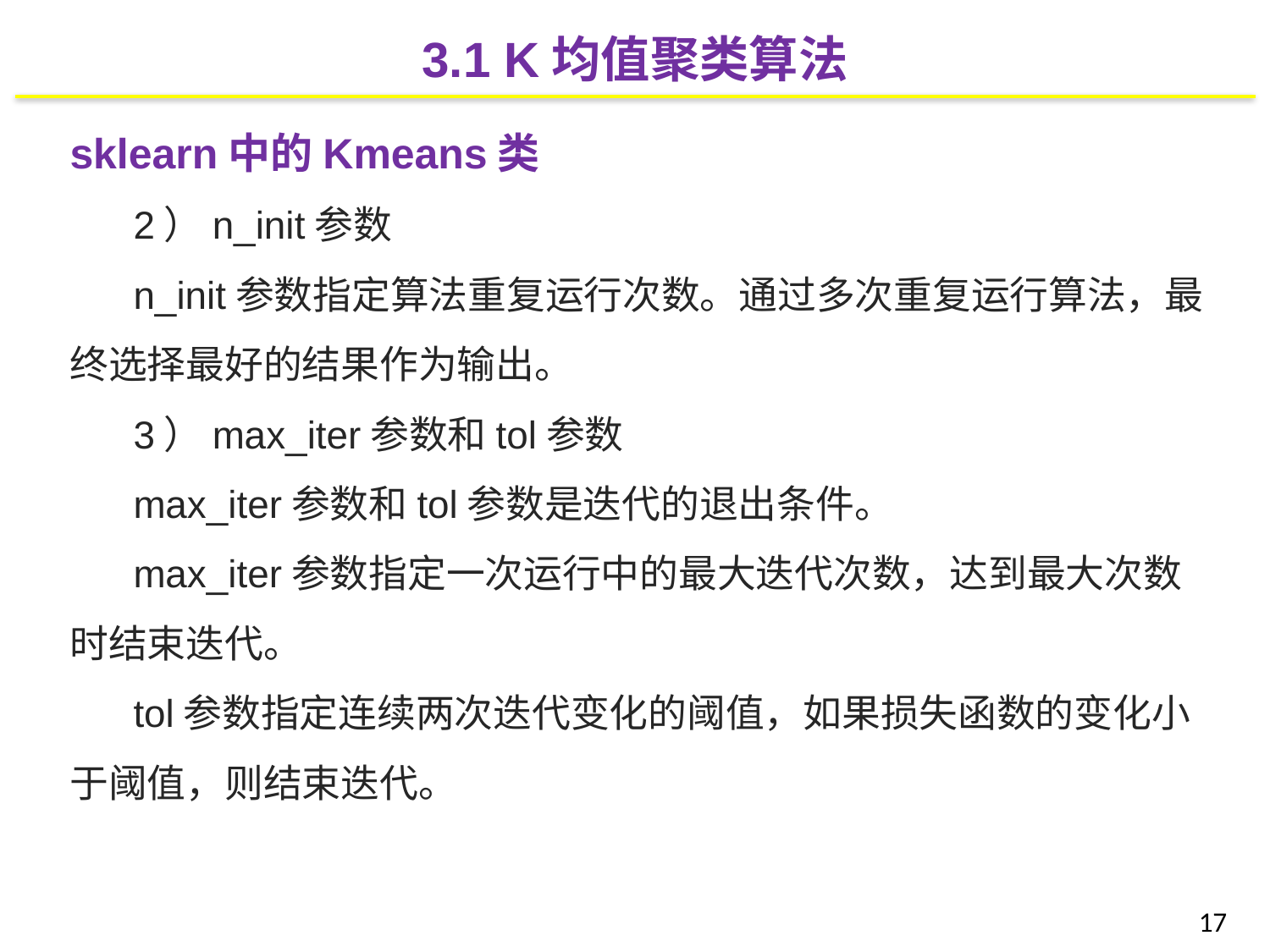

3.1 K均值聚类算法
sklearn中的Kmeans类
2）n_init参数
n_init参数指定算法重复运行次数。通过多次重复运行算法，最终选择最好的结果作为输出。
3）max_iter参数和tol参数
max_iter参数和tol参数是迭代的退出条件。
max_iter参数指定一次运行中的最大迭代次数，达到最大次数时结束迭代。
tol参数指定连续两次迭代变化的阈值，如果损失函数的变化小于阈值，则结束迭代。
17